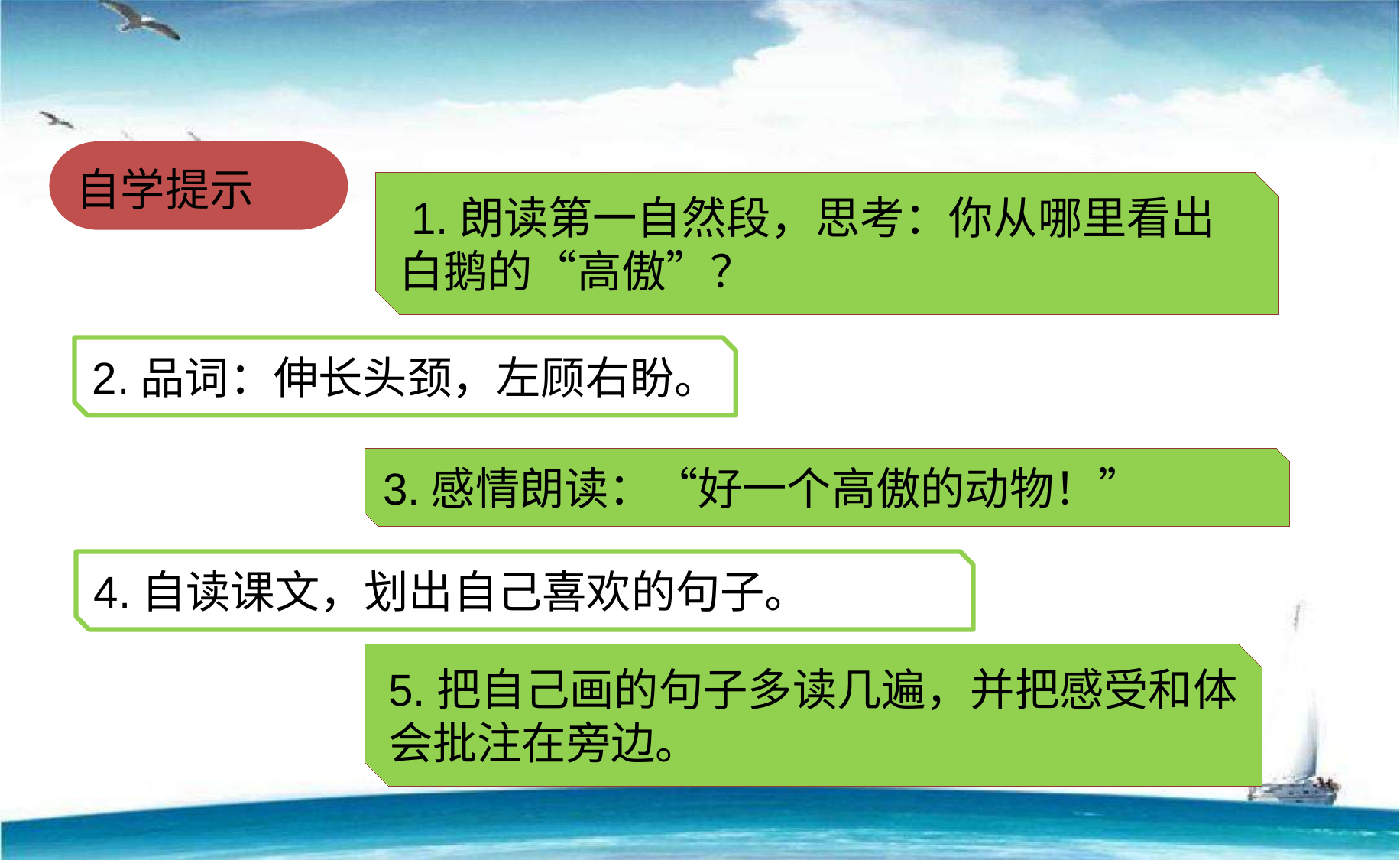

自学提示
 1.朗读第一自然段，思考：你从哪里看出白鹅的“高傲”？
2.品词：伸长头颈，左顾右盼。
3.感情朗读：“好一个高傲的动物！”
4.自读课文，划出自己喜欢的句子。
5.把自己画的句子多读几遍，并把感受和体会批注在旁边。